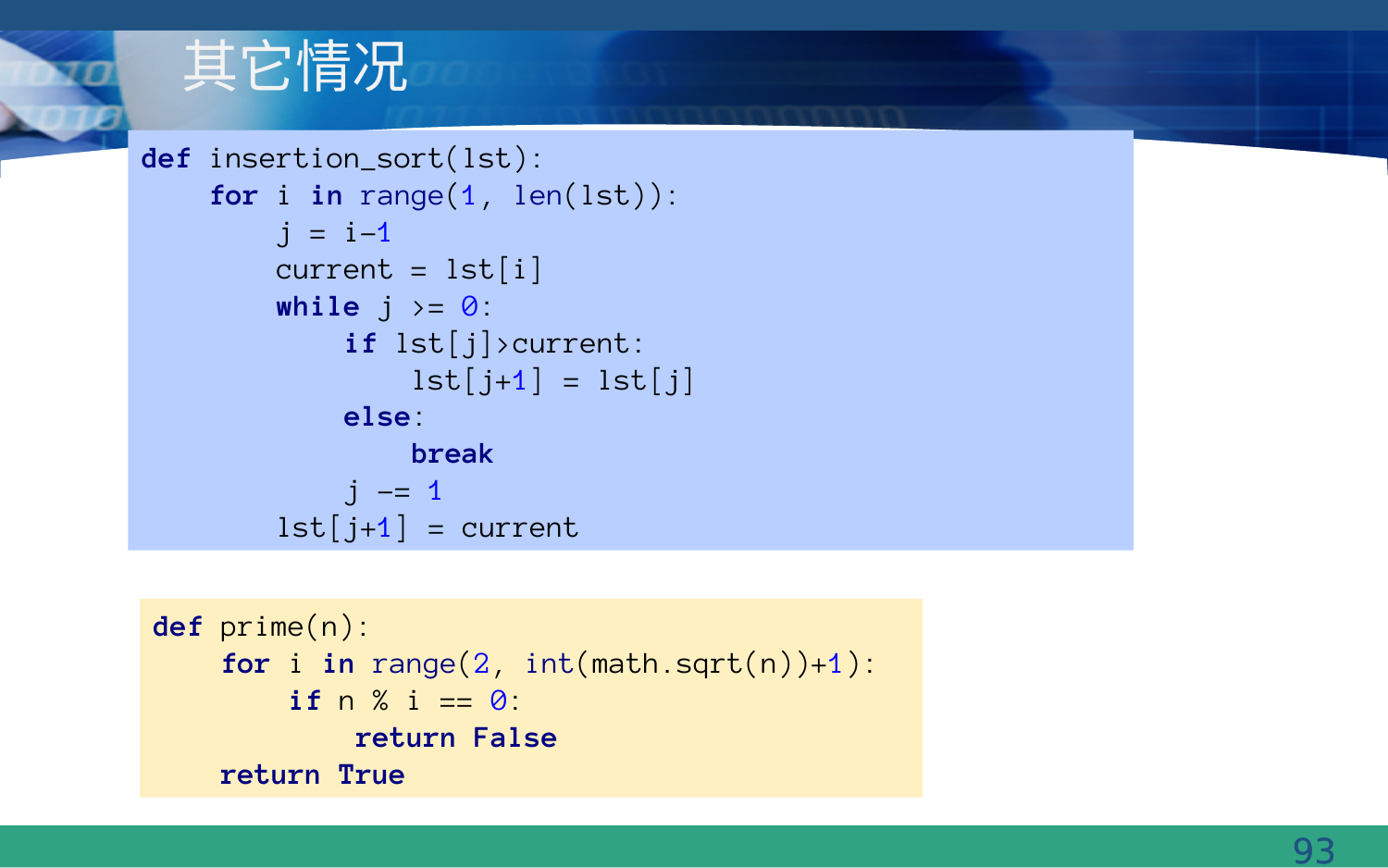

# 其它情况
def insertion_sort(lst):
    for i in range(1, len(lst)):
        j = i-1
        current = lst[i]
        while j >= 0:
            if lst[j]>current:
                lst[j+1] = lst[j]
            else:
                break
            j -= 1
        lst[j+1] = current
def prime(n):
    for i in range(2, int(math.sqrt(n))+1):
        if n % i == 0:
            return False
    return True